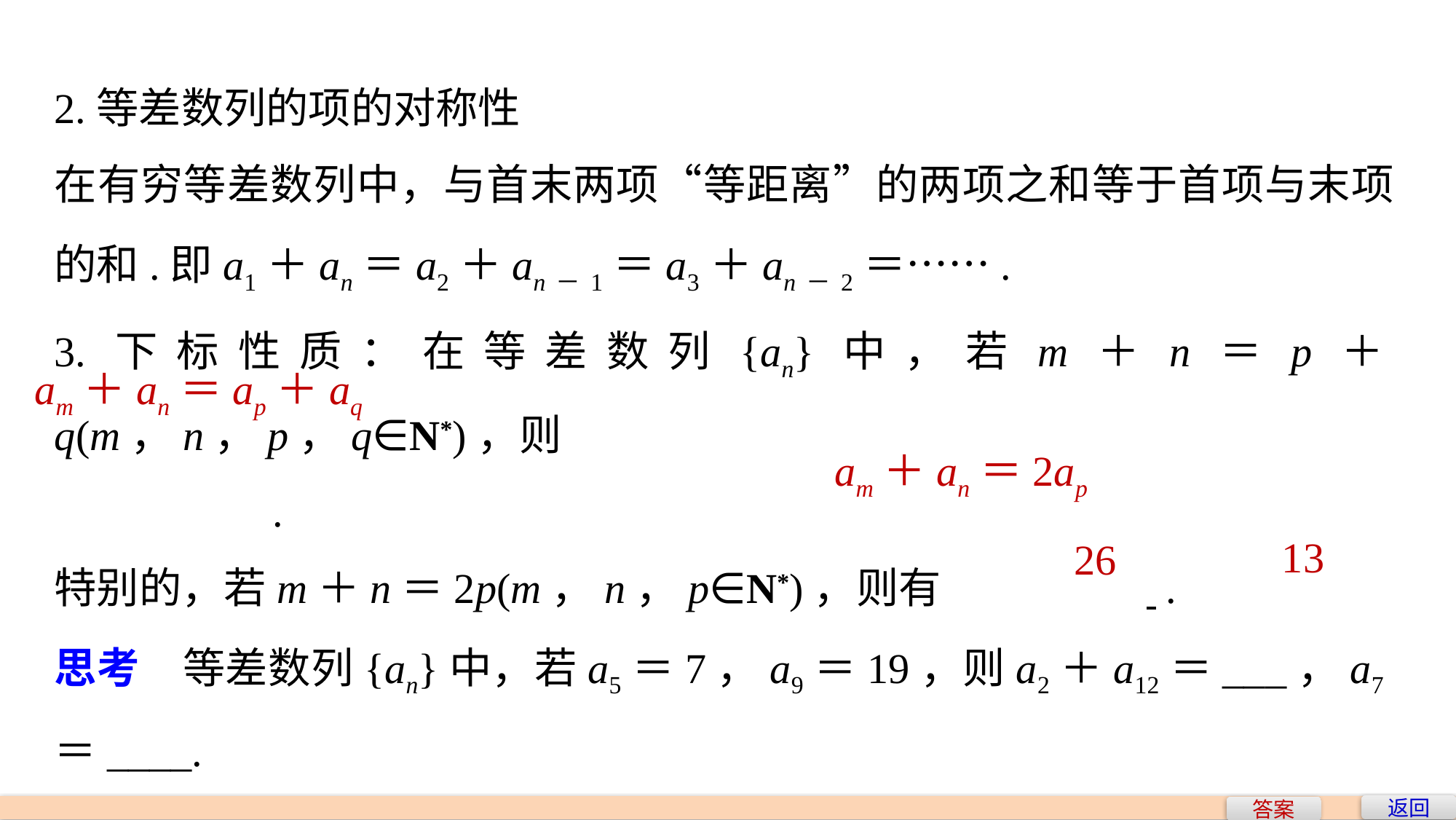

2.等差数列的项的对称性
在有穷等差数列中，与首末两项“等距离”的两项之和等于首项与末项的和.即a1＋an＝a2＋an－1＝a3＋an－2＝…….
3.下标性质：在等差数列{an}中，若m＋n＝p＋q(m，n，p，q∈N*)，则
		.
特别的，若m＋n＝2p(m，n，p∈N*)，则有		 .
思考　等差数列{an}中，若a5＝7，a9＝19，则a2＋a12＝___，a7＝____.
am＋an＝ap＋aq
am＋an＝2ap
13
26
返回

答案